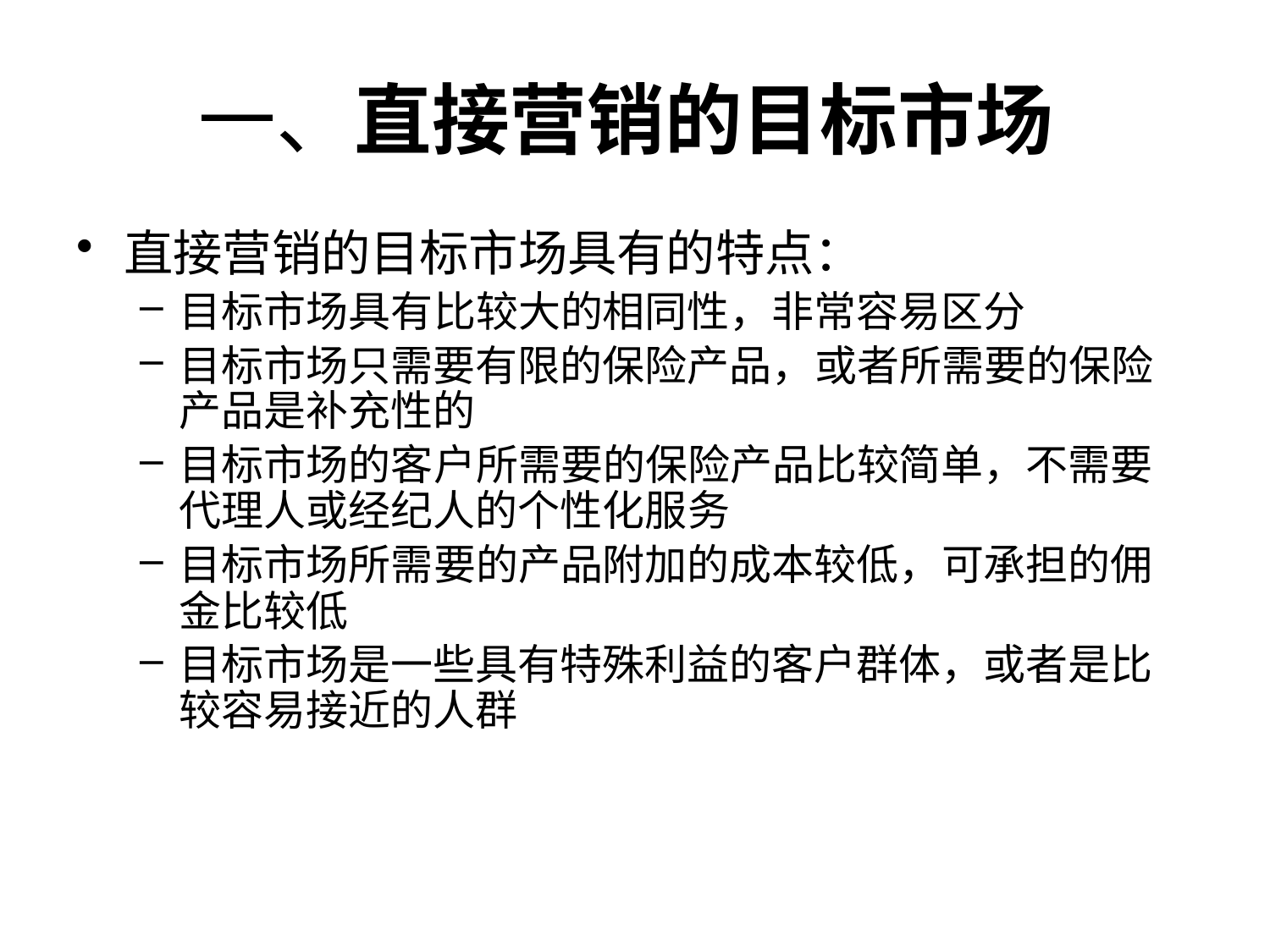

# 一、直接营销的目标市场
直接营销的目标市场具有的特点：
目标市场具有比较大的相同性，非常容易区分
目标市场只需要有限的保险产品，或者所需要的保险产品是补充性的
目标市场的客户所需要的保险产品比较简单，不需要代理人或经纪人的个性化服务
目标市场所需要的产品附加的成本较低，可承担的佣金比较低
目标市场是一些具有特殊利益的客户群体，或者是比较容易接近的人群